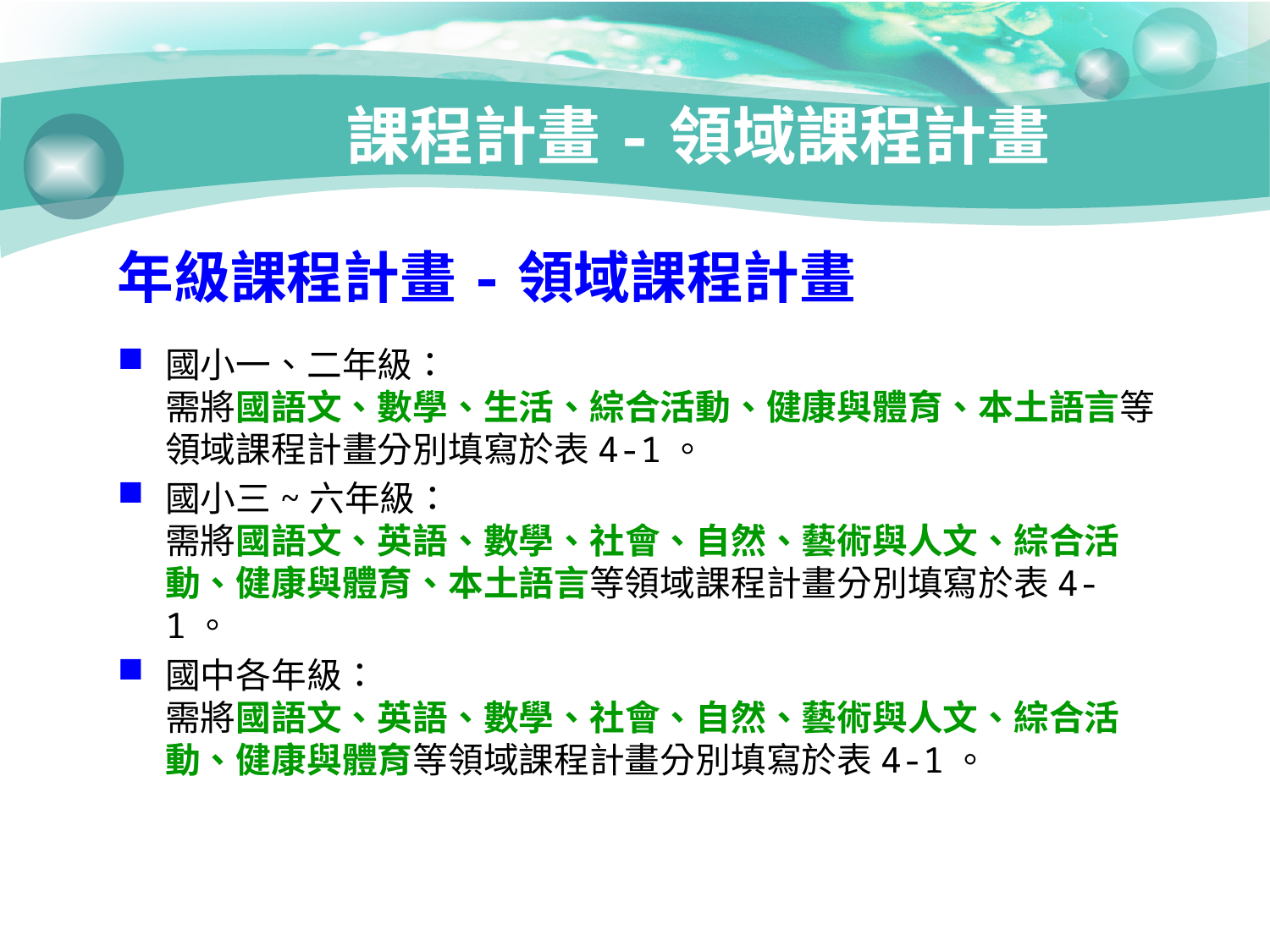

# 課程計畫-領域課程計畫
年級課程計畫-領域課程計畫

國小一、二年級：
需將國語文、數學、生活、綜合活動、健康與體育、本土語言等領域課程計畫分別填寫於表4-1。
國小三~六年級：
需將國語文、英語、數學、社會、自然、藝術與人文、綜合活動、健康與體育、本土語言等領域課程計畫分別填寫於表4-1。
國中各年級：
需將國語文、英語、數學、社會、自然、藝術與人文、綜合活動、健康與體育等領域課程計畫分別填寫於表4-1。